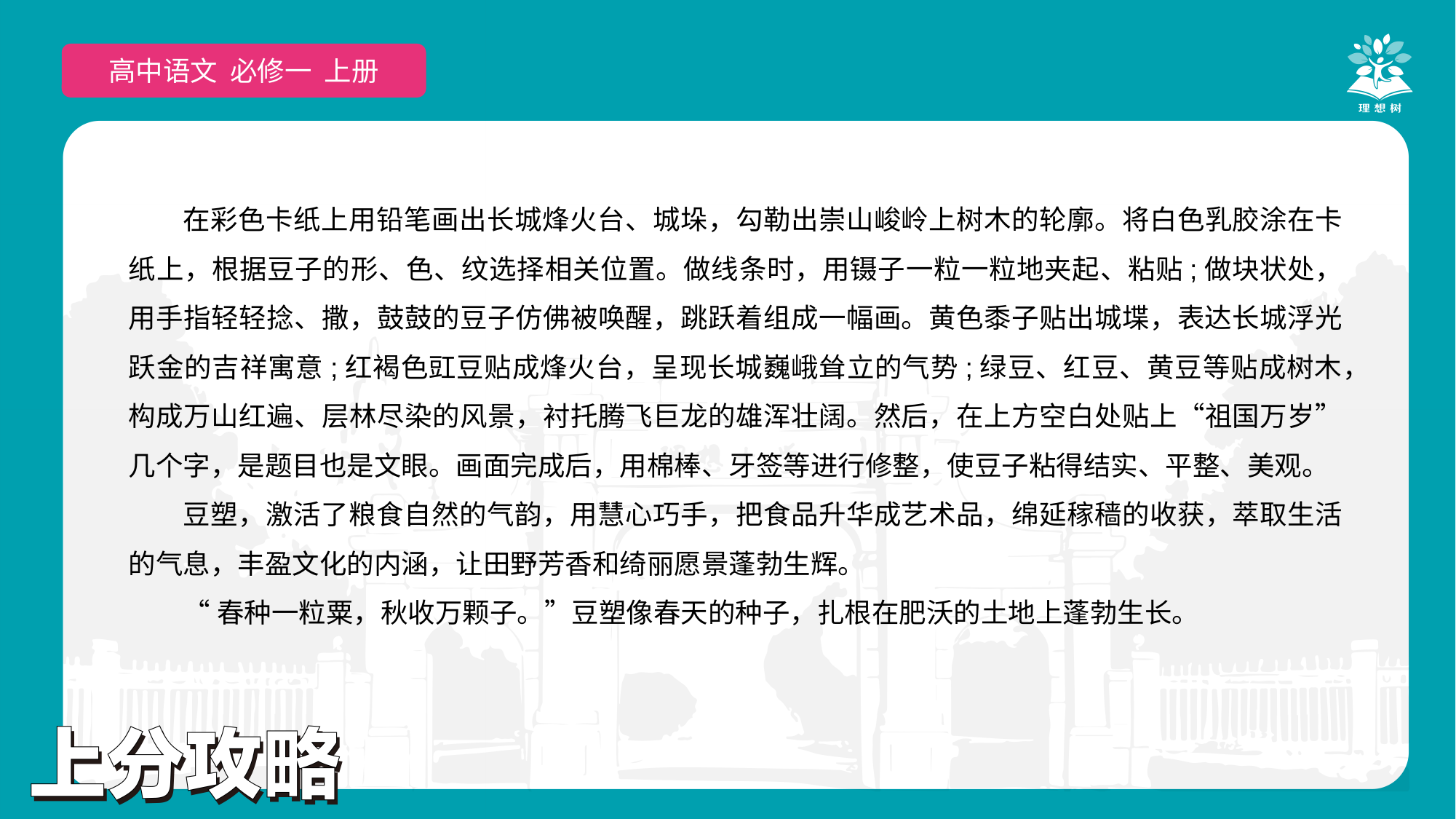

高中语文  必修一  上册
在彩色卡纸上用铅笔画出长城烽火台、城垛，勾勒出崇山峻岭上树木的轮廓。将白色乳胶涂在卡纸上，根据豆子的形、色、纹选择相关位置。做线条时，用镊子一粒一粒地夹起、粘贴;做块状处，用手指轻轻捻、撒，鼓鼓的豆子仿佛被唤醒，跳跃着组成一幅画。黄色黍子贴出城堞，表达长城浮光跃金的吉祥寓意;红褐色豇豆贴成烽火台，呈现长城巍峨耸立的气势;绿豆、红豆、黄豆等贴成树木，构成万山红遍、层林尽染的风景，衬托腾飞巨龙的雄浑壮阔。然后，在上方空白处贴上“祖国万岁”几个字，是题目也是文眼。画面完成后，用棉棒、牙签等进行修整，使豆子粘得结实、平整、美观。
豆塑，激活了粮食自然的气韵，用慧心巧手，把食品升华成艺术品，绵延稼穑的收获，萃取生活的气息，丰盈文化的内涵，让田野芳香和绮丽愿景蓬勃生辉。
“春种一粒粟，秋收万颗子。”豆塑像春天的种子，扎根在肥沃的土地上蓬勃生长。